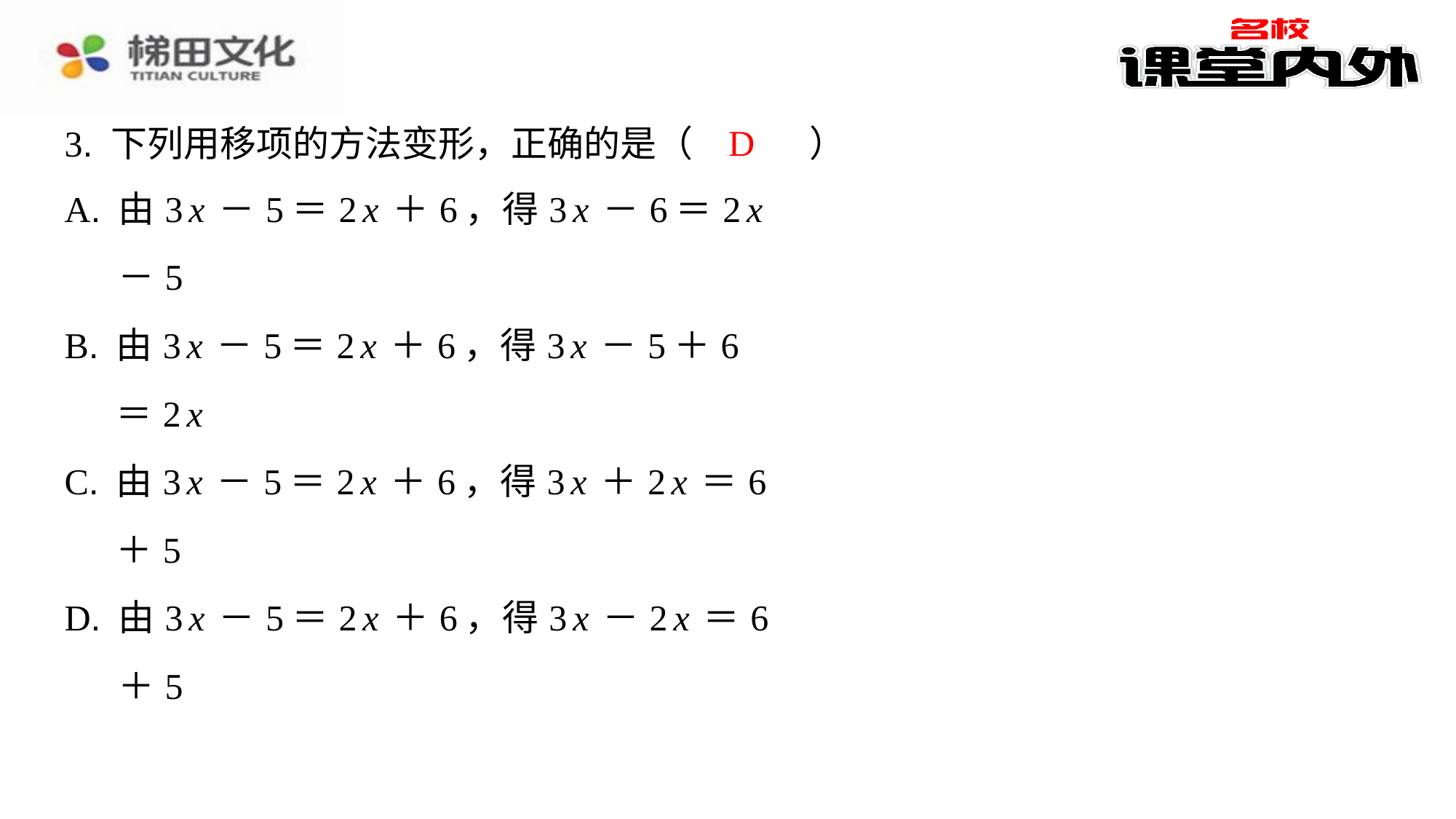

D
3. 下列用移项的方法变形，正确的是（　D　）
| A. 由3x－5＝2x＋6，得3x－6＝2x－5 |
| --- |
| B. 由3x－5＝2x＋6，得3x－5＋6＝2x |
| C. 由3x－5＝2x＋6，得3x＋2x＝6＋5 |
| D. 由3x－5＝2x＋6，得3x－2x＝6＋5 |